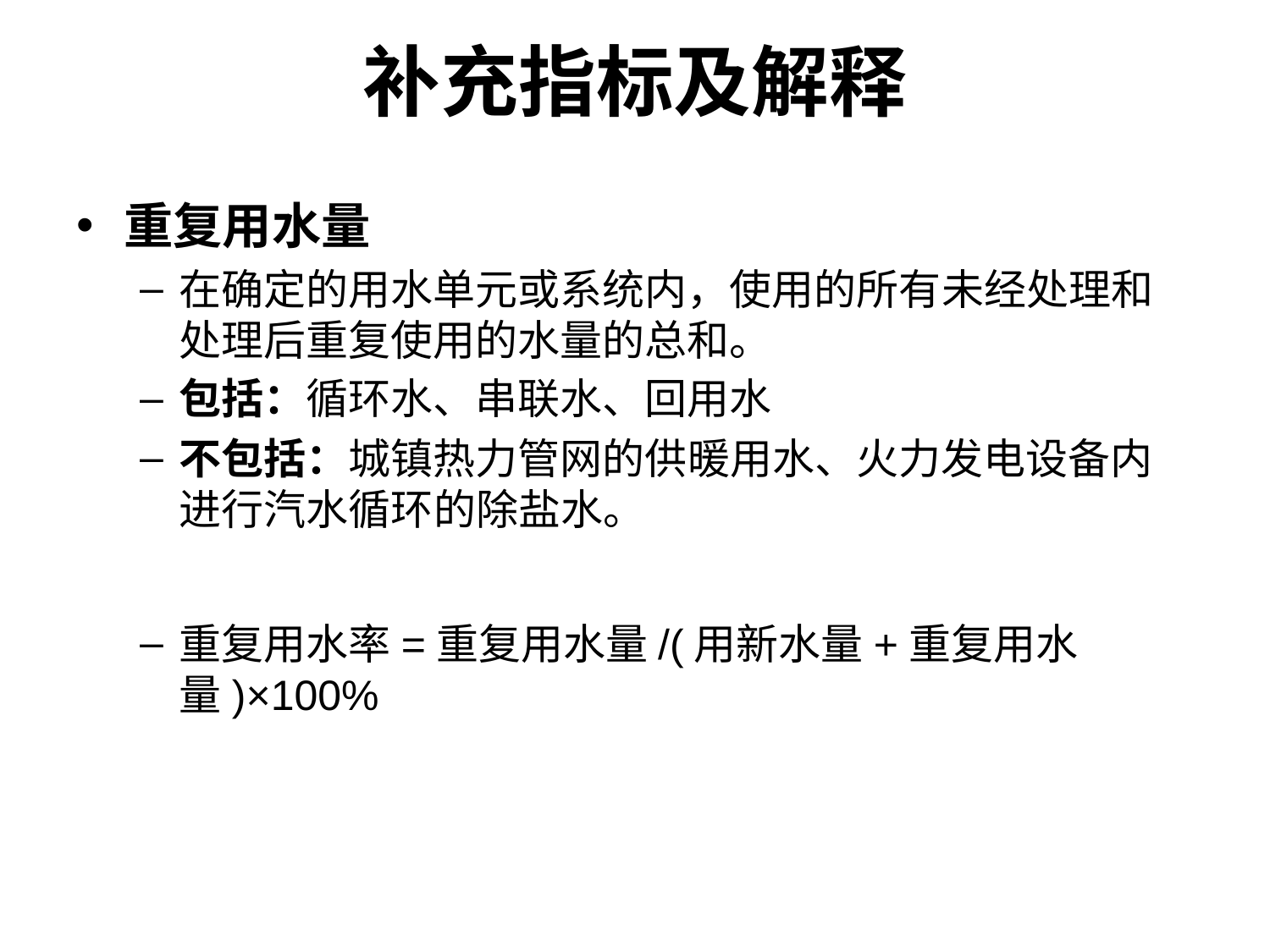

# 补充指标及解释
重复用水量
在确定的用水单元或系统内，使用的所有未经处理和处理后重复使用的水量的总和。
包括：循环水、串联水、回用水
不包括：城镇热力管网的供暖用水、火力发电设备内进行汽水循环的除盐水。

重复用水率=重复用水量/(用新水量+重复用水量)×100%